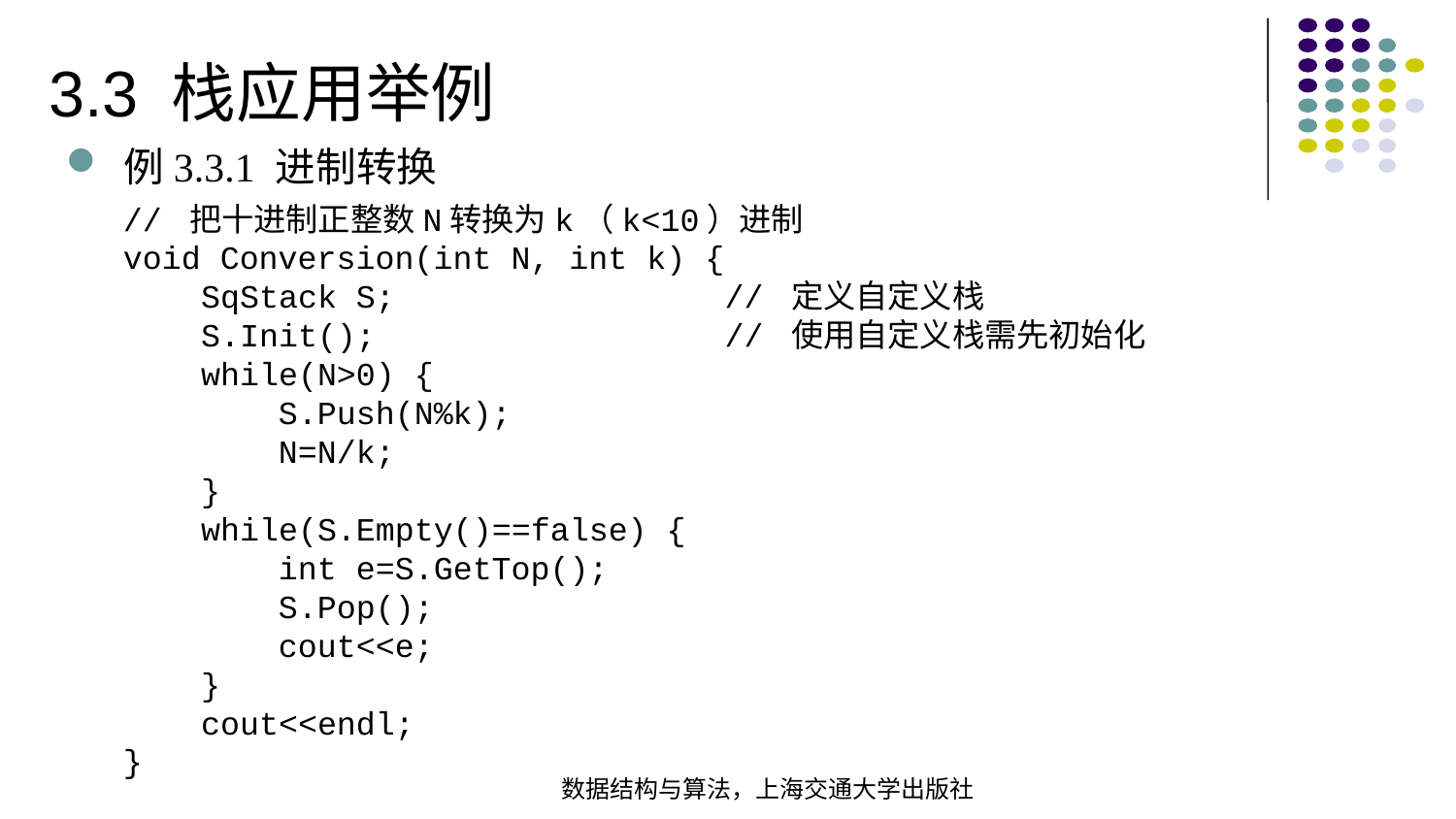

3.3 栈应用举例
例3.3.1 进制转换
// 把十进制正整数N转换为k（k<10）进制void Conversion(int N, int k) {    SqStack S;                 // 定义自定义栈    S.Init();                  // 使用自定义栈需先初始化    while(N>0) {        S.Push(N%k);        N=N/k;    }    while(S.Empty()==false) {        int e=S.GetTop();        S.Pop();        cout<<e;    }    cout<<endl;
}